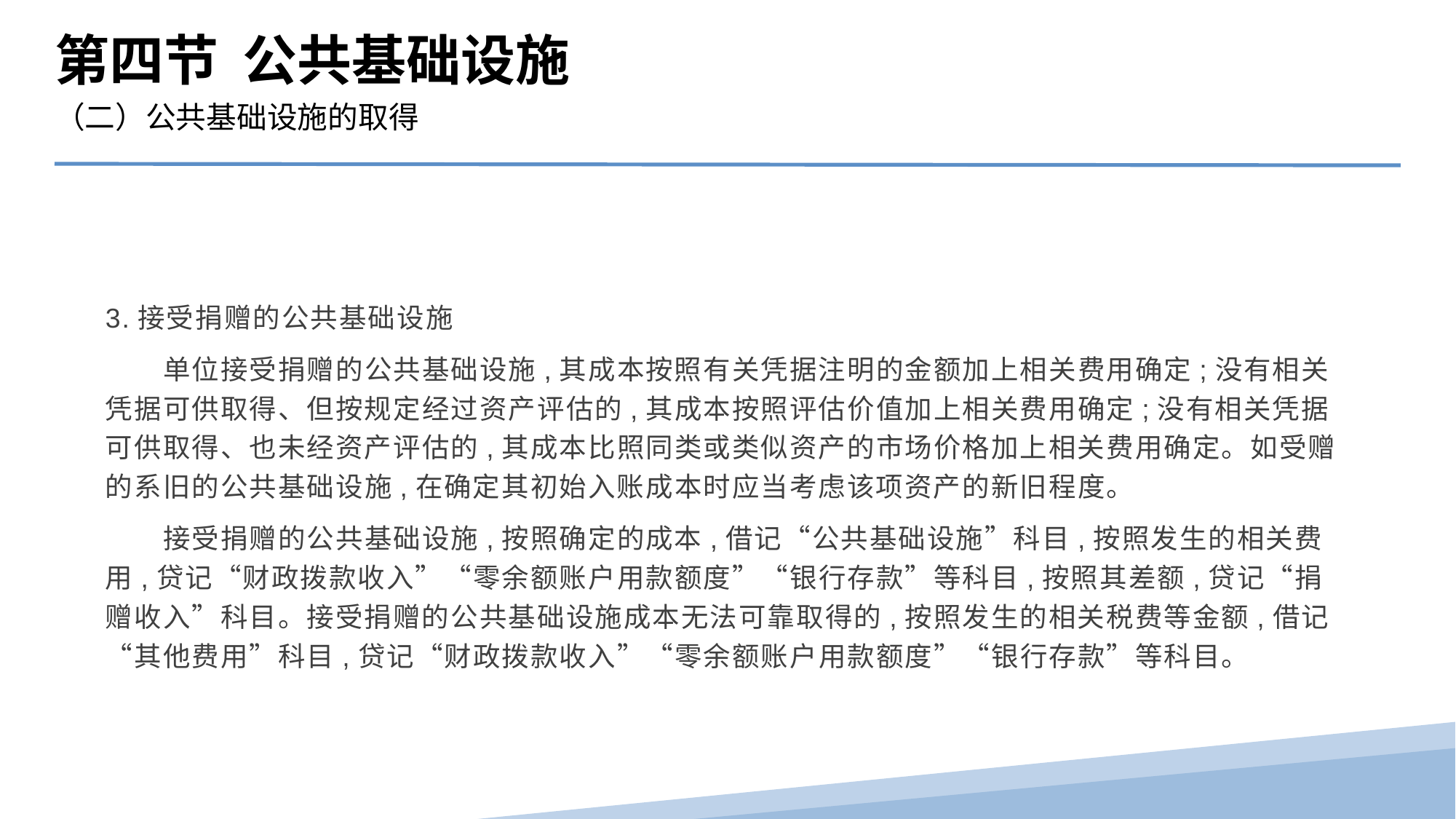

第四节  公共基础设施
（二）公共基础设施的取得
3.接受捐赠的公共基础设施
　　单位接受捐赠的公共基础设施,其成本按照有关凭据注明的金额加上相关费用确定;没有相关凭据可供取得、但按规定经过资产评估的,其成本按照评估价值加上相关费用确定;没有相关凭据可供取得、也未经资产评估的,其成本比照同类或类似资产的市场价格加上相关费用确定。如受赠的系旧的公共基础设施,在确定其初始入账成本时应当考虑该项资产的新旧程度。
　　接受捐赠的公共基础设施,按照确定的成本,借记“公共基础设施”科目,按照发生的相关费用,贷记“财政拨款收入”“零余额账户用款额度”“银行存款”等科目,按照其差额,贷记“捐赠收入”科目。接受捐赠的公共基础设施成本无法可靠取得的,按照发生的相关税费等金额,借记“其他费用”科目,贷记“财政拨款收入”“零余额账户用款额度”“银行存款”等科目。